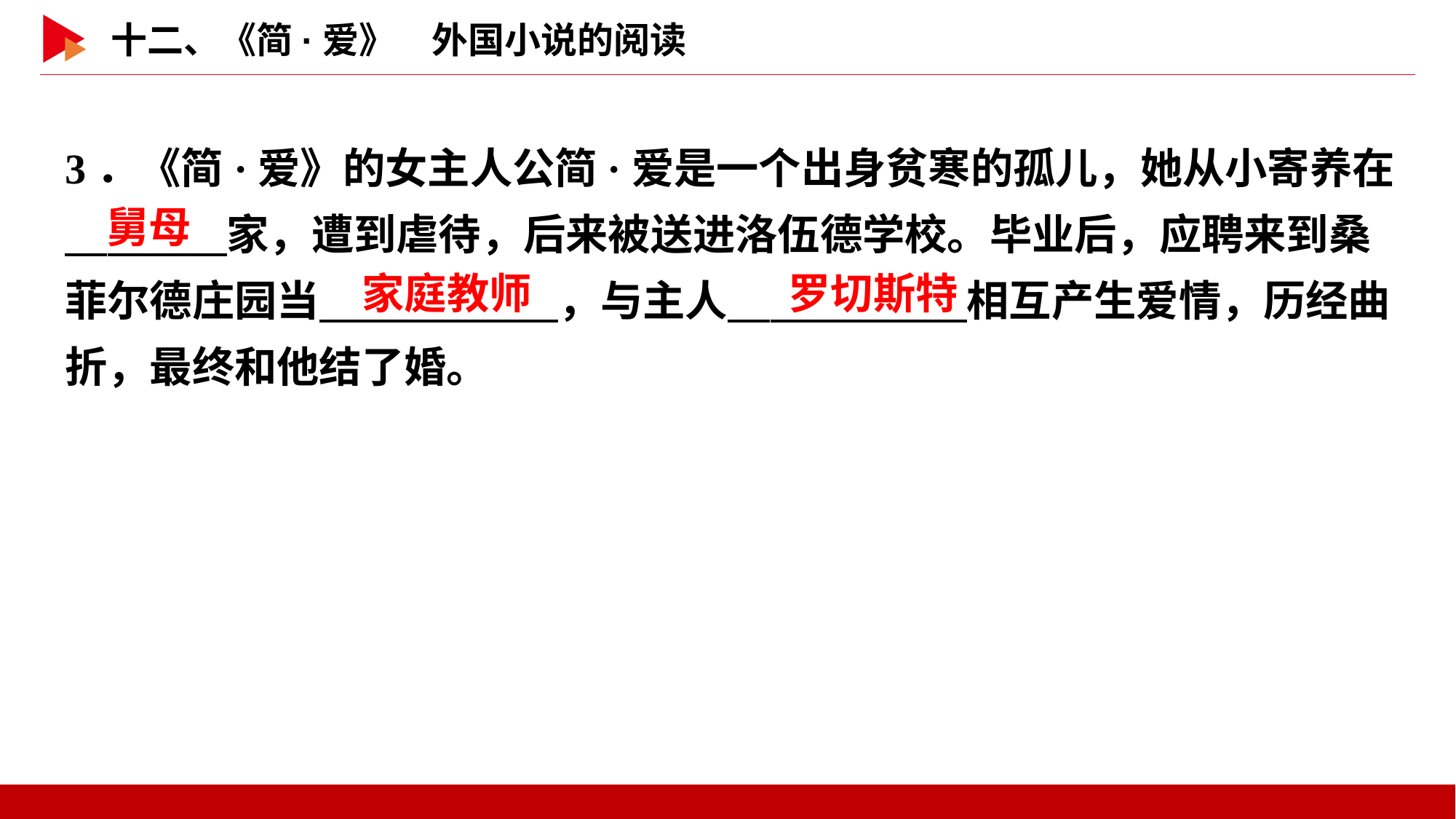

3．《简·爱》的女主人公简·爱是一个出身贫寒的孤儿，她从小寄养在
　        　家，遭到虐待，后来被送进洛伍德学校。毕业后，应聘来到桑菲尔德庄园当　                　，与主人　                　相互产生爱情，历经曲折，最终和他结了婚。
舅母
家庭教师
罗切斯特